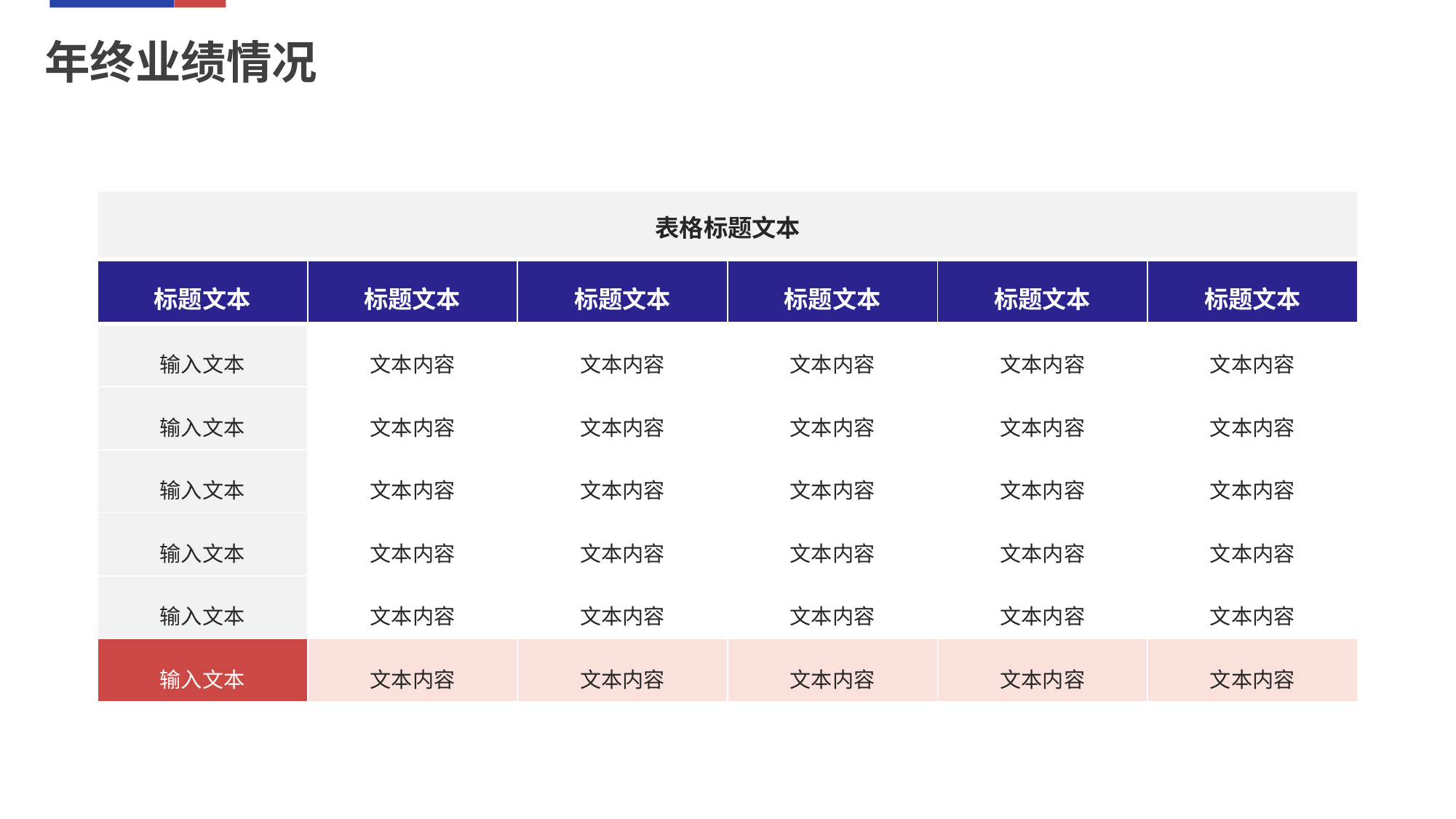

年终业绩情况
表格标题文本
| 标题文本 | 标题文本 | 标题文本 | 标题文本 | 标题文本 | 标题文本 |
| --- | --- | --- | --- | --- | --- |
| 输入文本 | 文本内容 | 文本内容 | 文本内容 | 文本内容 | 文本内容 |
| 输入文本 | 文本内容 | 文本内容 | 文本内容 | 文本内容 | 文本内容 |
| 输入文本 | 文本内容 | 文本内容 | 文本内容 | 文本内容 | 文本内容 |
| 输入文本 | 文本内容 | 文本内容 | 文本内容 | 文本内容 | 文本内容 |
| 输入文本 | 文本内容 | 文本内容 | 文本内容 | 文本内容 | 文本内容 |
| 输入文本 | 文本内容 | 文本内容 | 文本内容 | 文本内容 | 文本内容 |